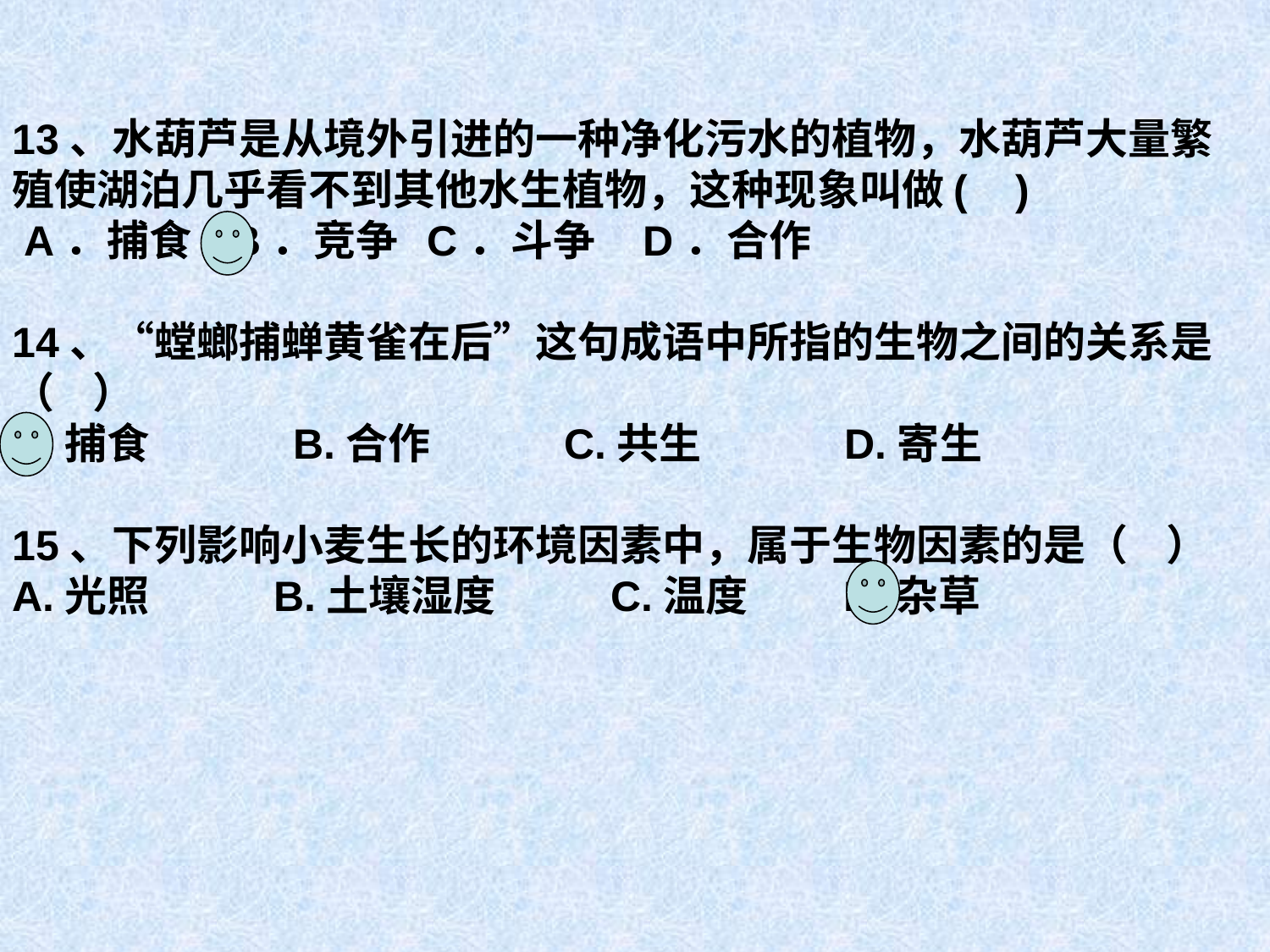

13、水葫芦是从境外引进的一种净化污水的植物，水葫芦大量繁殖使湖泊几乎看不到其他水生植物，这种现象叫做(    )
 A．捕食   B．竞争  C．斗争    D．合作

14、“螳螂捕蝉黄雀在后”这句成语中所指的生物之间的关系是（    ）
A.捕食              B.合作             C.共生              D.寄生

15、下列影响小麦生长的环境因素中，属于生物因素的是（    ）
A.光照            B.土壤湿度           C.温度         D.杂草